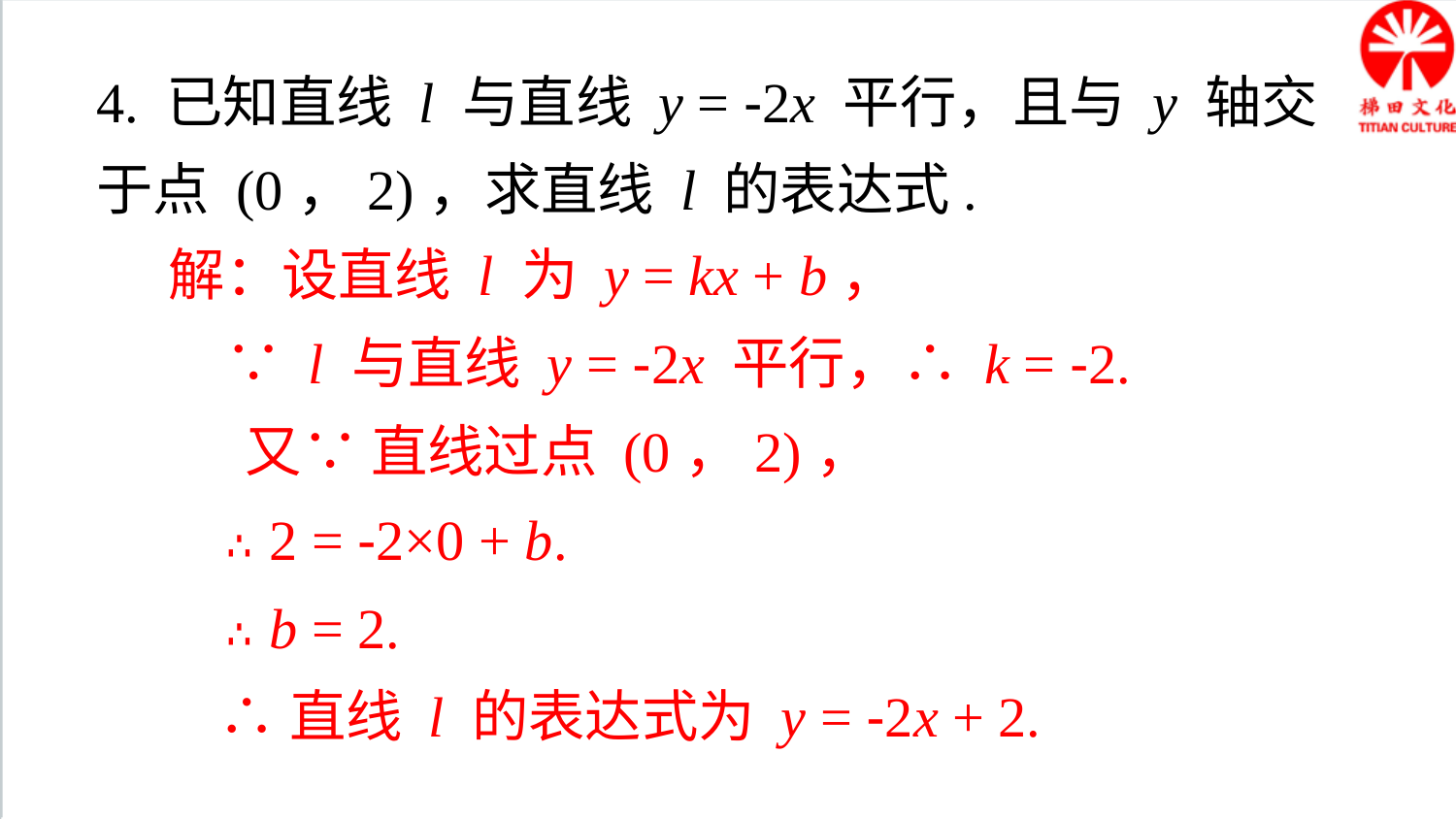

4. 已知直线 l 与直线 y = -2x 平行，且与 y 轴交于点 (0，2)，求直线 l 的表达式.
解：设直线 l 为 y = kx + b，
　∵ l 与直线 y = -2x 平行，∴ k = -2.
     又∵ 直线过点 (0，2)，
    ∴ 2 = -2×0 + b.
    ∴ b = 2.
    ∴直线 l 的表达式为 y = -2x + 2.